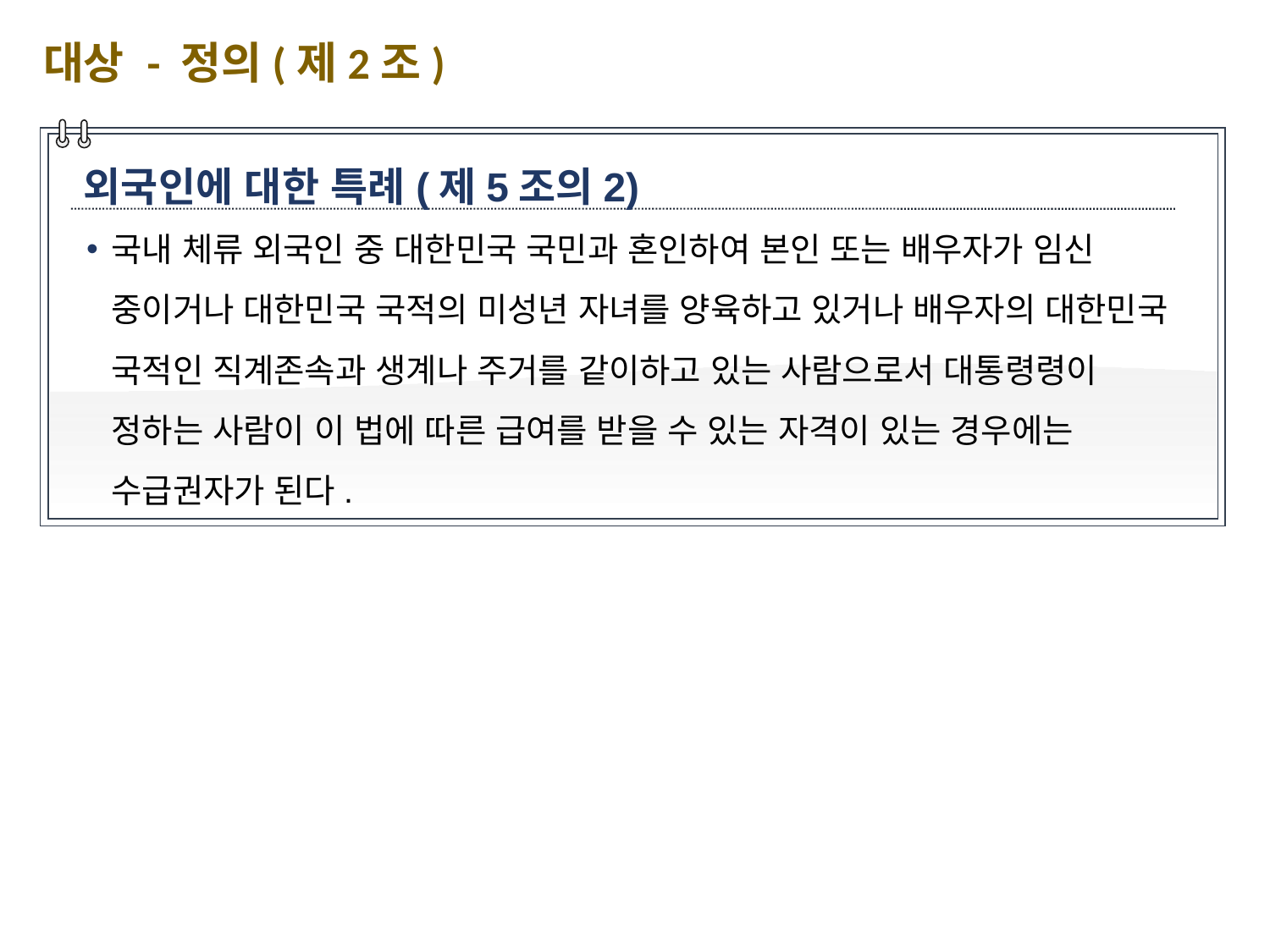

대상 - 정의(제2조)

외국인에 대한 특례(제5조의2)
국내 체류 외국인 중 대한민국 국민과 혼인하여 본인 또는 배우자가 임신 중이거나 대한민국 국적의 미성년 자녀를 양육하고 있거나 배우자의 대한민국 국적인 직계존속과 생계나 주거를 같이하고 있는 사람으로서 대통령령이 정하는 사람이 이 법에 따른 급여를 받을 수 있는 자격이 있는 경우에는 수급권자가 된다.